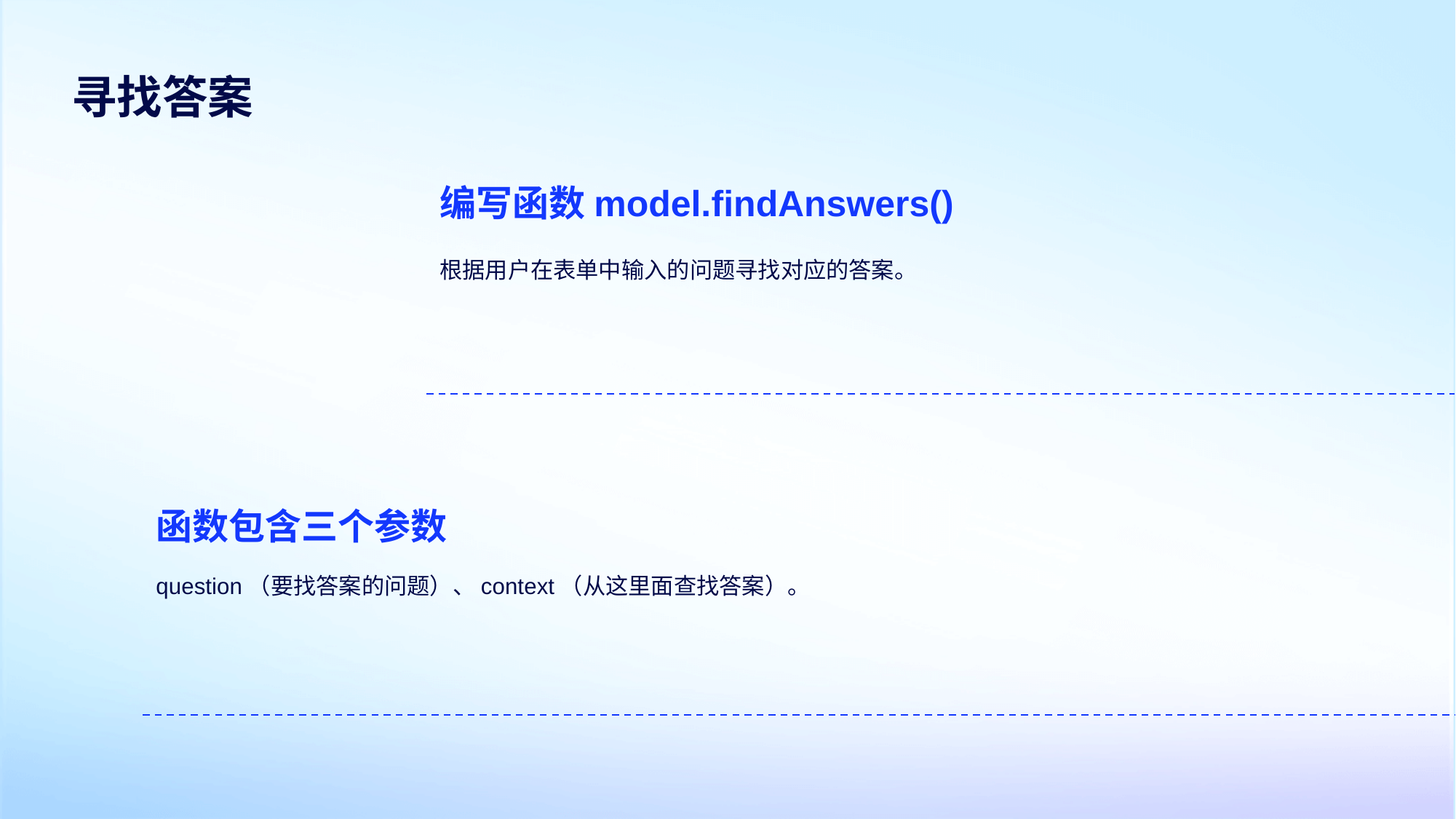

寻找答案
编写函数model.findAnswers()
根据用户在表单中输入的问题寻找对应的答案。
函数包含三个参数
question（要找答案的问题）、context（从这里面查找答案）。